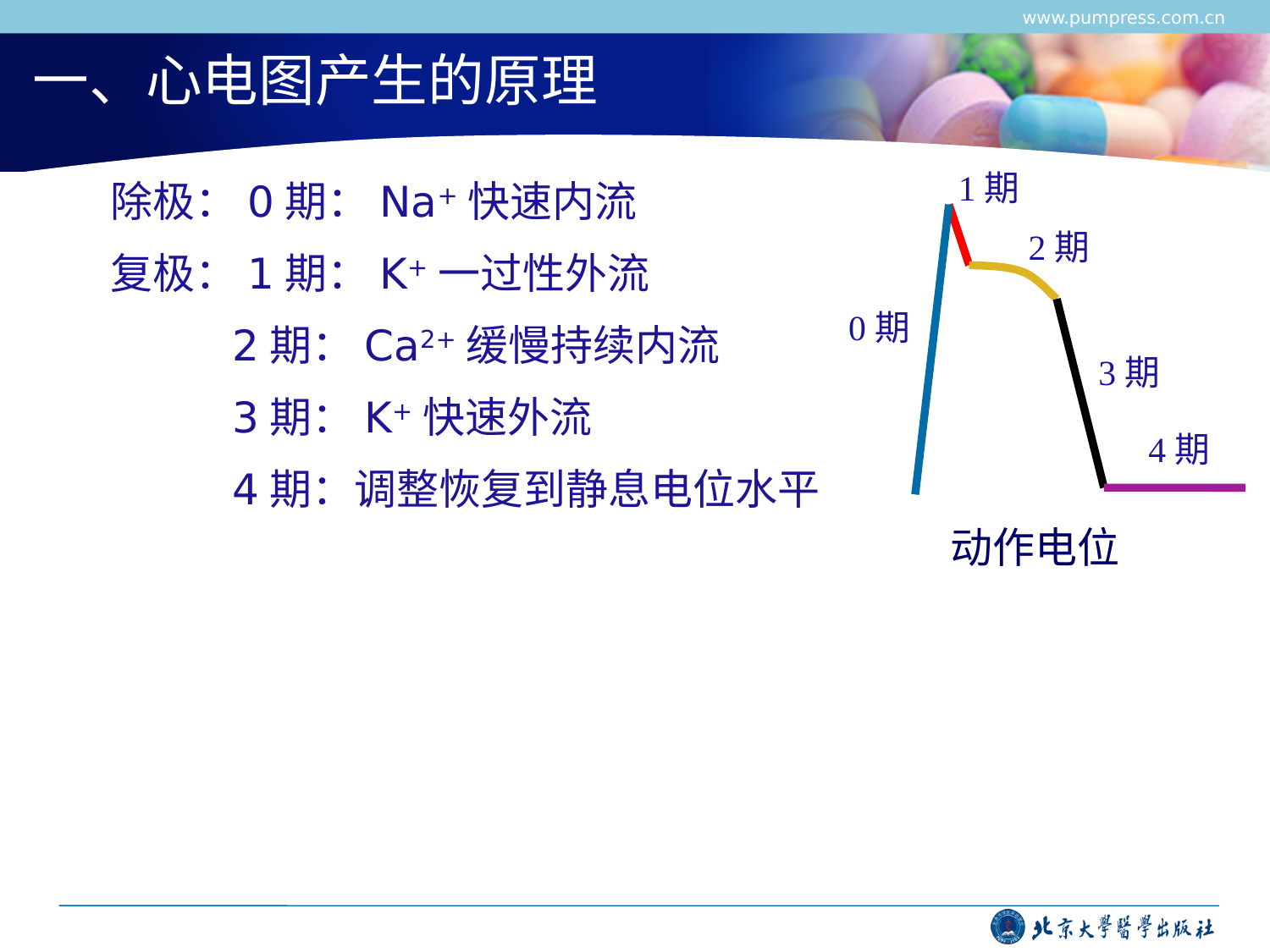

www.pumpress.com.cn
# 一、心电图产生的原理
1期
除极：0期：Na+快速内流
复极：1期：K+一过性外流
         2期：Ca2+缓慢持续内流
         3期：K+快速外流
         4期：调整恢复到静息电位水平

2期
0期
3期
4期
动作电位